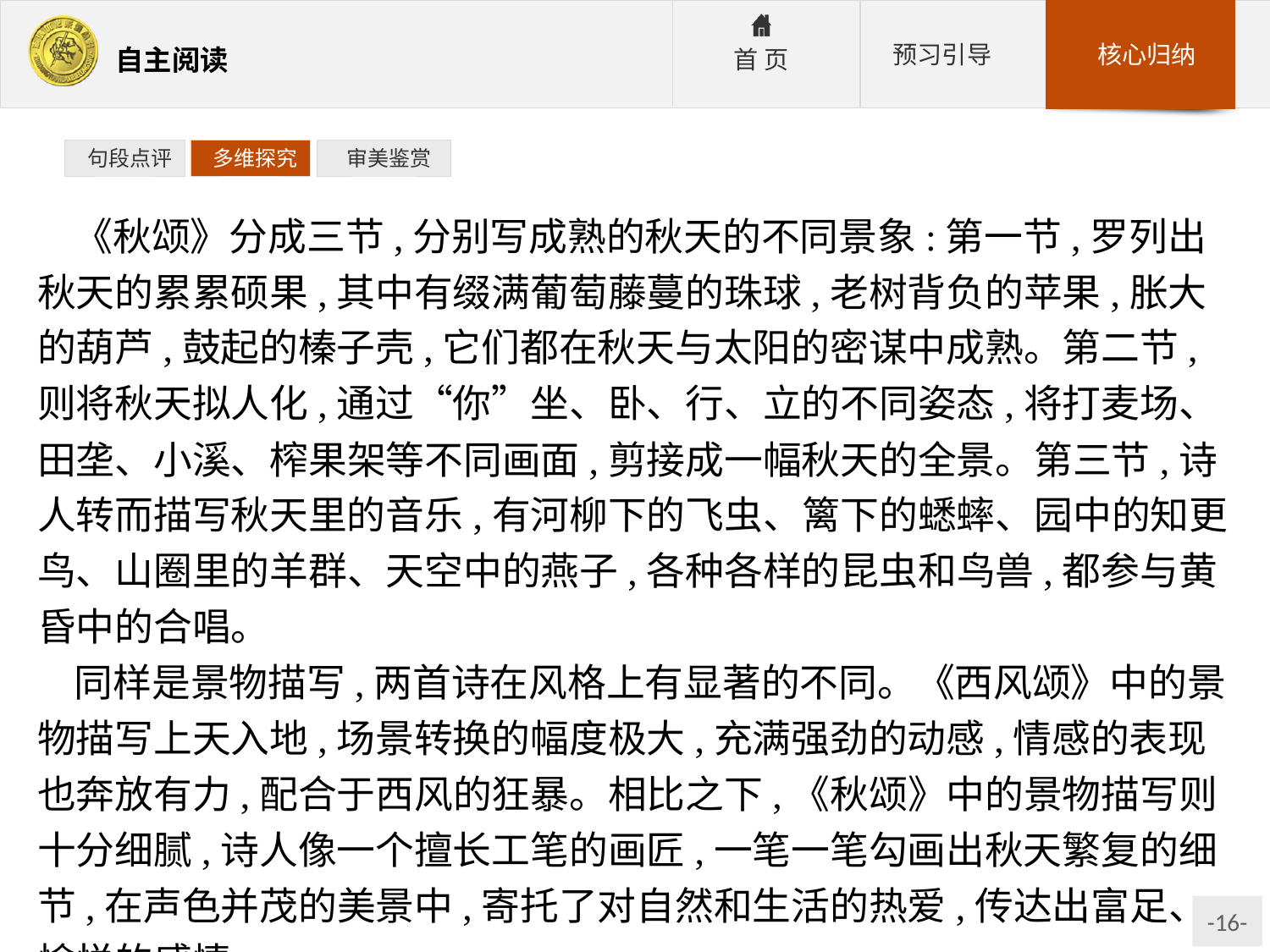

句段点评
 多维探究
 审美鉴赏
《秋颂》分成三节,分别写成熟的秋天的不同景象:第一节,罗列出秋天的累累硕果,其中有缀满葡萄藤蔓的珠球,老树背负的苹果,胀大的葫芦,鼓起的榛子壳,它们都在秋天与太阳的密谋中成熟。第二节,则将秋天拟人化,通过“你”坐、卧、行、立的不同姿态,将打麦场、田垄、小溪、榨果架等不同画面,剪接成一幅秋天的全景。第三节,诗人转而描写秋天里的音乐,有河柳下的飞虫、篱下的蟋蟀、园中的知更鸟、山圈里的羊群、天空中的燕子,各种各样的昆虫和鸟兽,都参与黄昏中的合唱。
同样是景物描写,两首诗在风格上有显著的不同。《西风颂》中的景物描写上天入地,场景转换的幅度极大,充满强劲的动感,情感的表现也奔放有力,配合于西风的狂暴。相比之下,《秋颂》中的景物描写则十分细腻,诗人像一个擅长工笔的画匠,一笔一笔勾画出秋天繁复的细节,在声色并茂的美景中,寄托了对自然和生活的热爱,传达出富足、愉悦的感情。